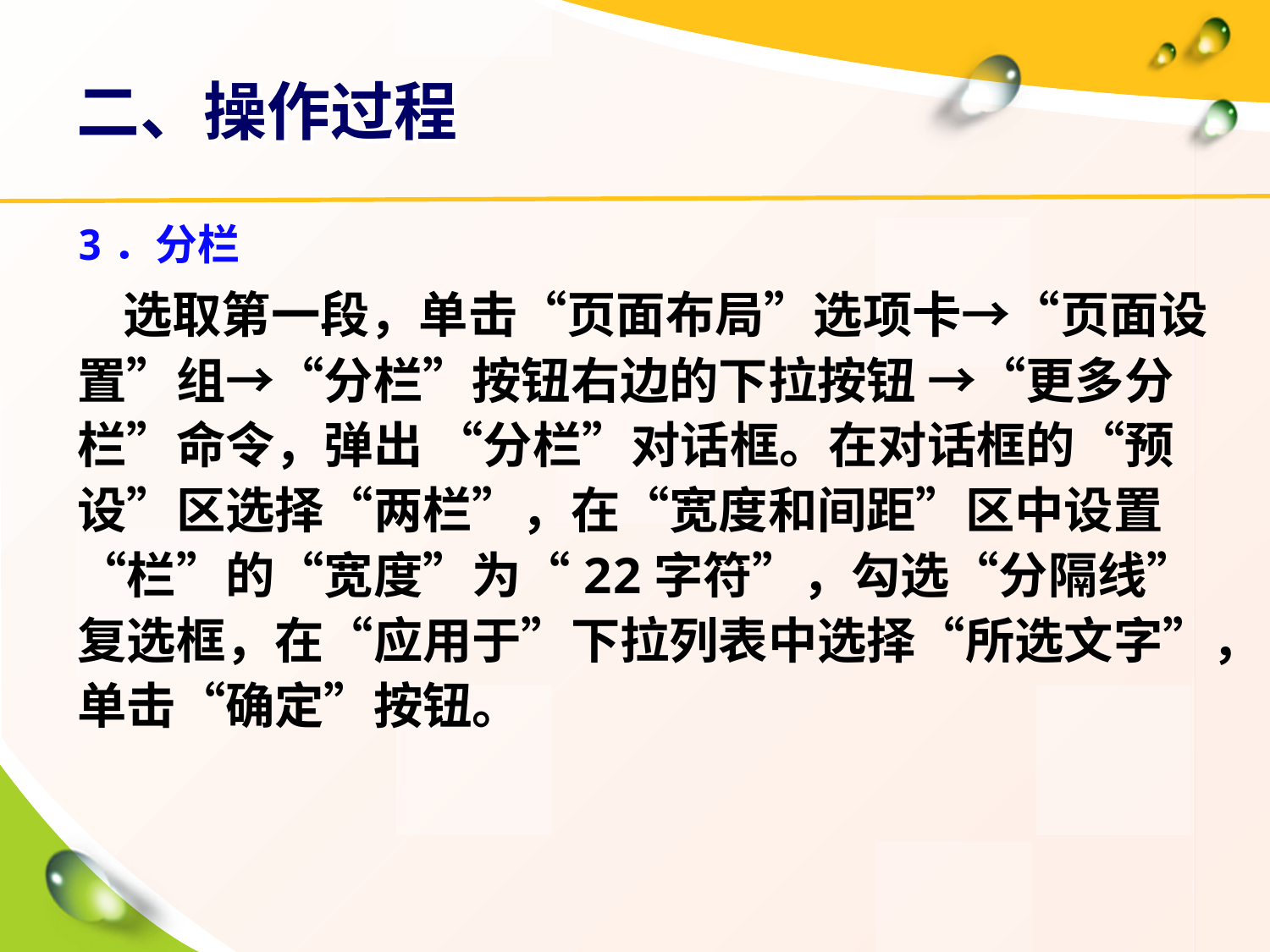

# 二、操作过程
3．分栏
   选取第一段，单击“页面布局”选项卡→“页面设置”组→“分栏”按钮右边的下拉按钮 →“更多分栏”命令，弹出 “分栏”对话框。在对话框的“预设”区选择“两栏”，在“宽度和间距”区中设置“栏”的“宽度”为“22字符”，勾选“分隔线”复选框，在“应用于”下拉列表中选择“所选文字”，单击“确定”按钮。